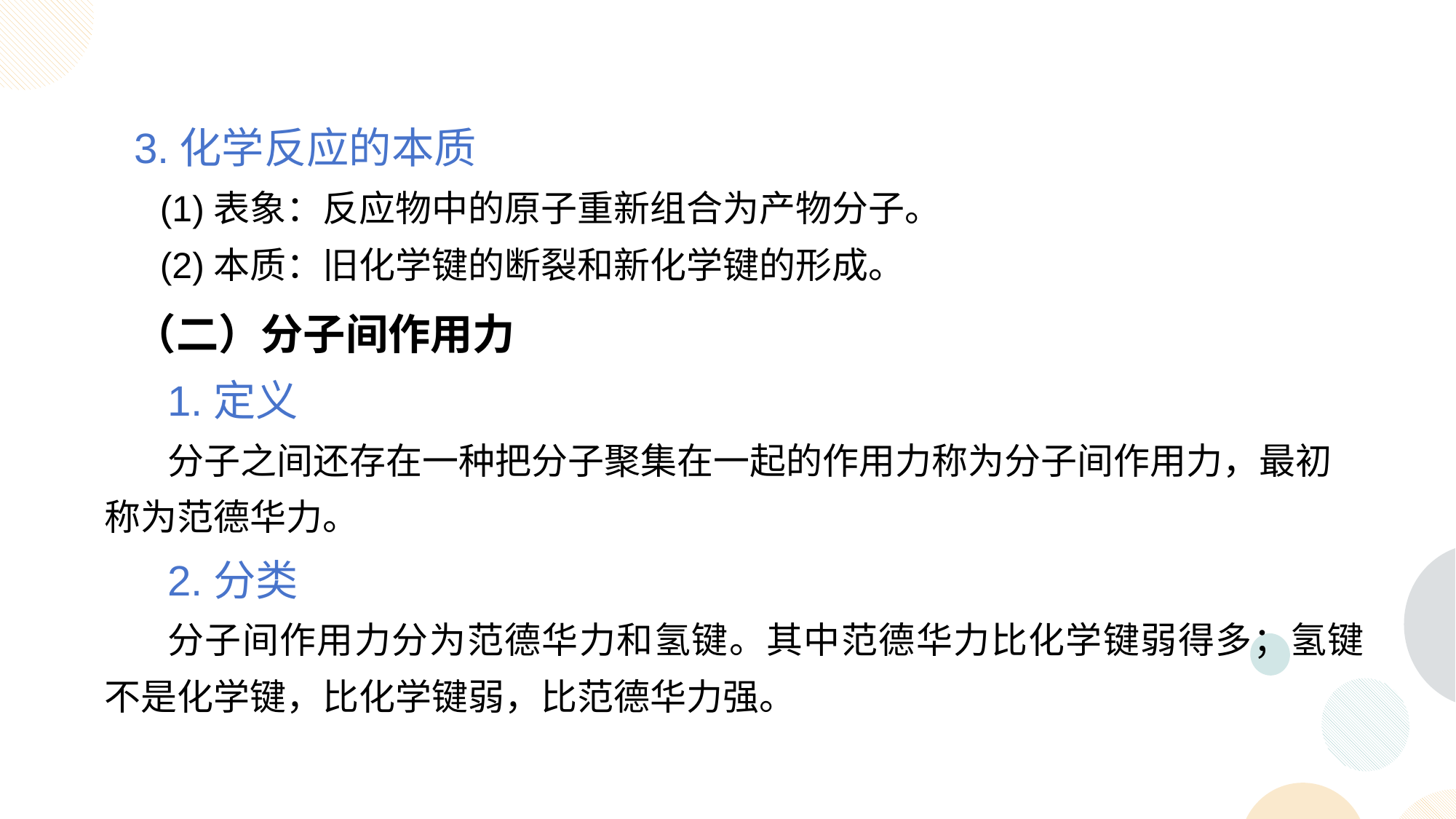

3.化学反应的本质
 (1)表象：反应物中的原子重新组合为产物分子。
 (2)本质：旧化学键的断裂和新化学键的形成。
  （二）分子间作用力
1.定义
分子之间还存在一种把分子聚集在一起的作用力称为分子间作用力，最初称为范德华力。
2.分类
分子间作用力分为范德华力和氢键。其中范德华力比化学键弱得多；氢键不是化学键，比化学键弱，比范德华力强。